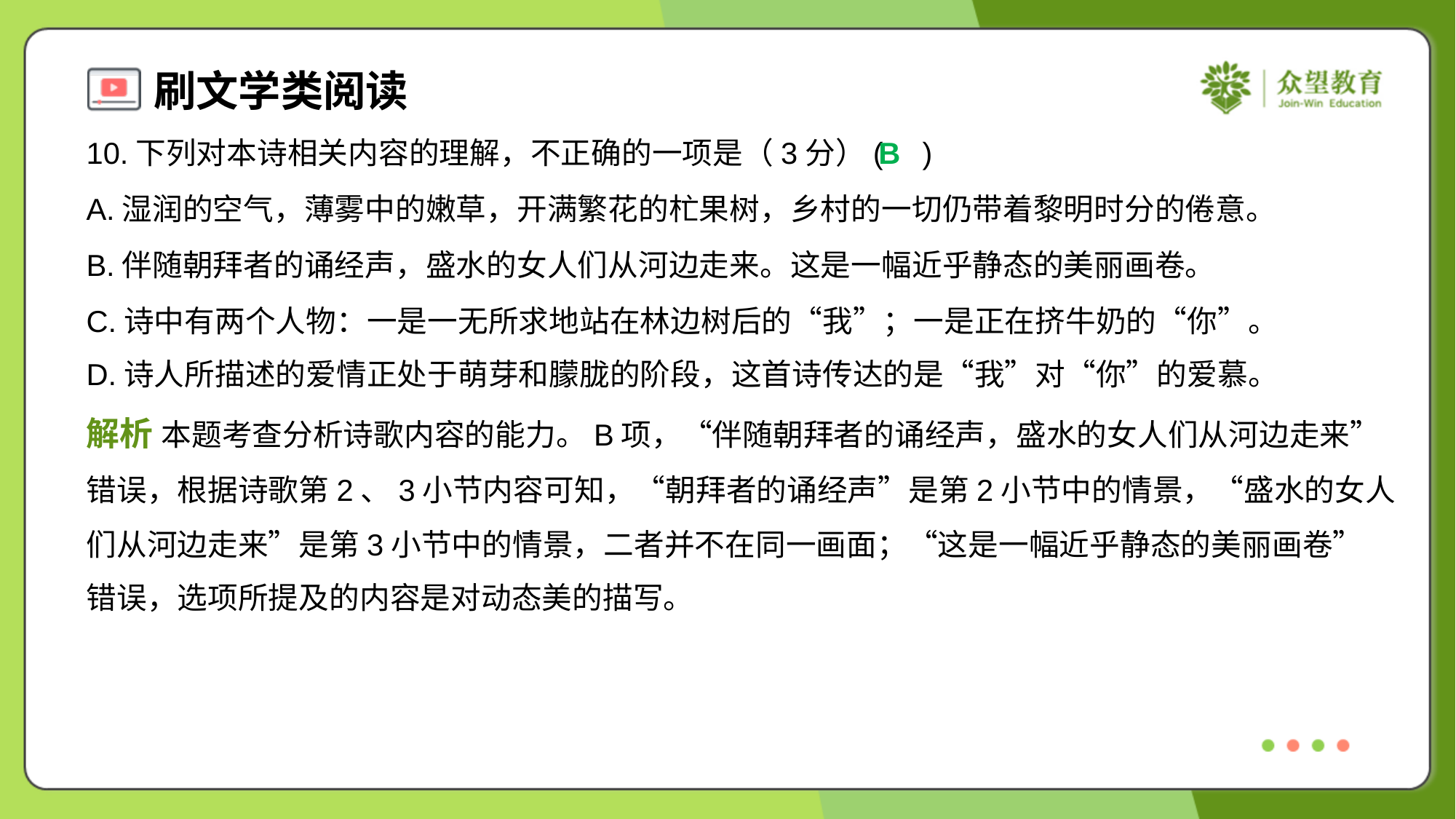

10.下列对本诗相关内容的理解，不正确的一项是（3分）(     )
B
A.湿润的空气，薄雾中的嫩草，开满繁花的杧果树，乡村的一切仍带着黎明时分的倦意。
B.伴随朝拜者的诵经声，盛水的女人们从河边走来。这是一幅近乎静态的美丽画卷。
C.诗中有两个人物：一是一无所求地站在林边树后的“我”；一是正在挤牛奶的“你”。
D.诗人所描述的爱情正处于萌芽和朦胧的阶段，这首诗传达的是“我”对“你”的爱慕。
解析 本题考查分析诗歌内容的能力。B项，“伴随朝拜者的诵经声，盛水的女人们从河边走来”
错误，根据诗歌第2、3小节内容可知，“朝拜者的诵经声”是第2小节中的情景，“盛水的女人
们从河边走来”是第3小节中的情景，二者并不在同一画面；“这是一幅近乎静态的美丽画卷”
错误，选项所提及的内容是对动态美的描写。